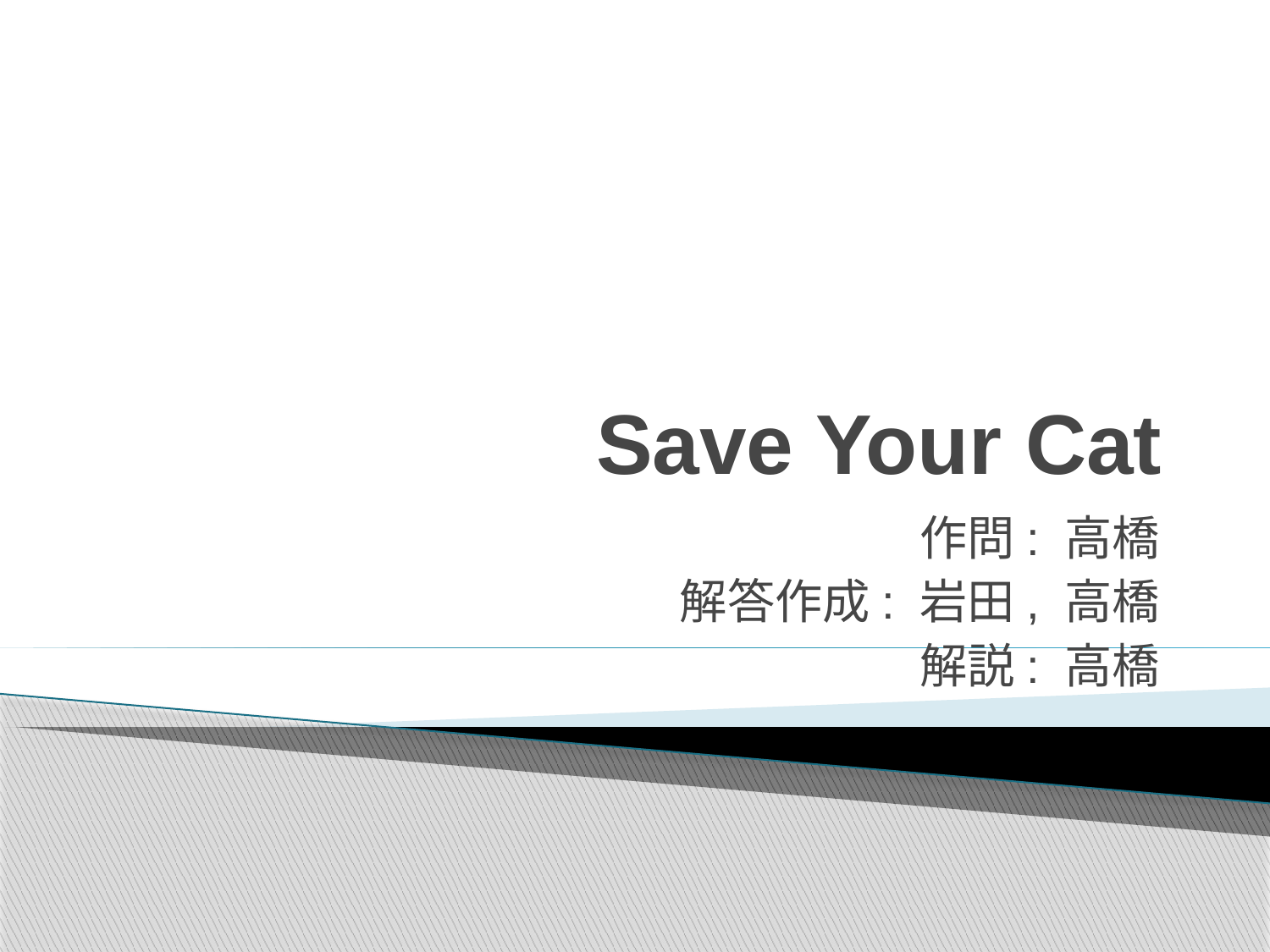

# Save Your Cat
作問: 高橋
解答作成: 岩田, 高橋
解説: 高橋